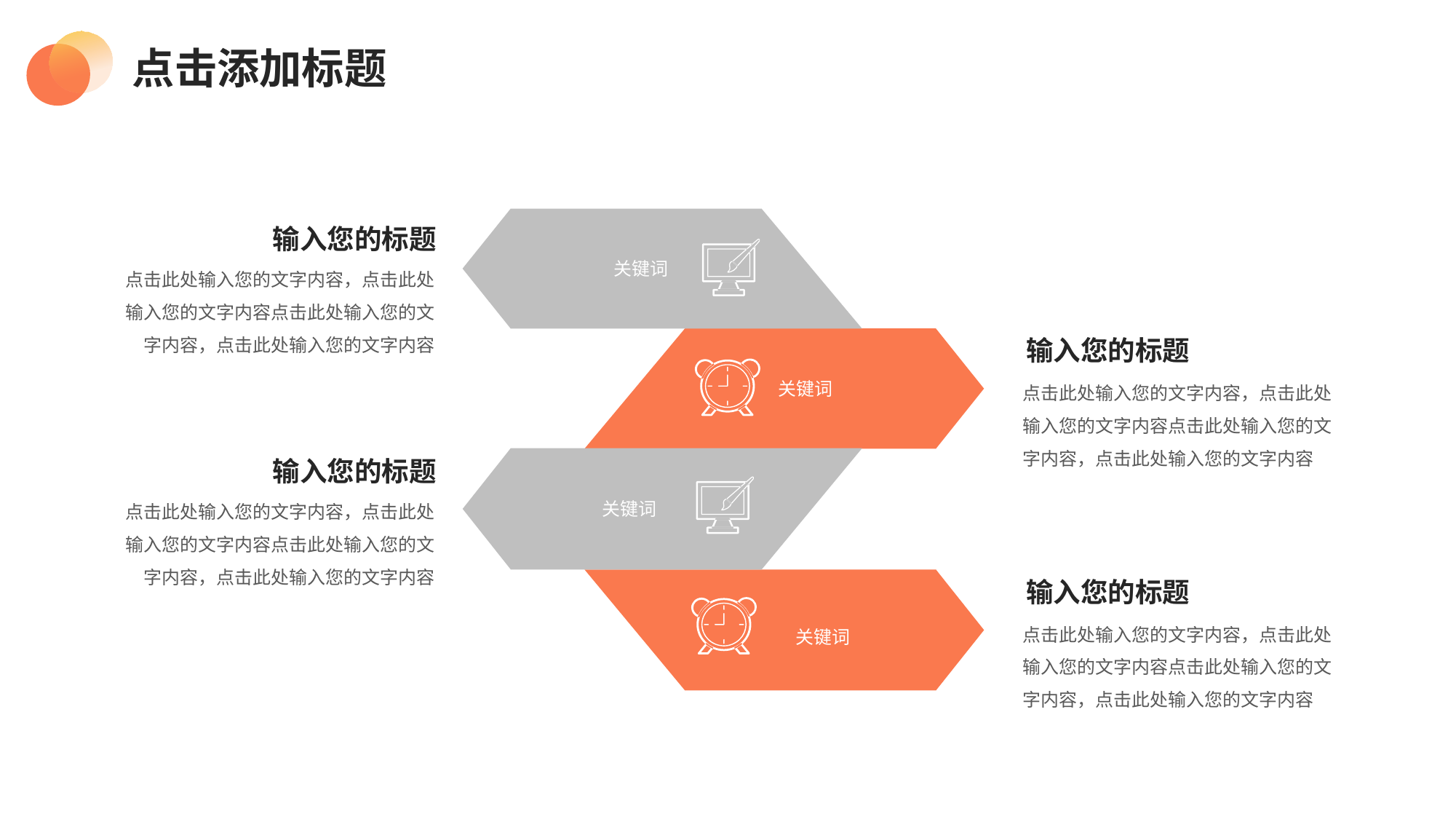

点击添加标题
关键词
关键词
关键词

关键词
输入您的标题

点击此处输入您的文字内容，点击此处输入您的文字内容点击此处输入您的文字内容，点击此处输入您的文字内容

输入您的标题

点击此处输入您的文字内容，点击此处输入您的文字内容点击此处输入您的文字内容，点击此处输入您的文字内容

输入您的标题

点击此处输入您的文字内容，点击此处输入您的文字内容点击此处输入您的文字内容，点击此处输入您的文字内容

输入您的标题

点击此处输入您的文字内容，点击此处输入您的文字内容点击此处输入您的文字内容，点击此处输入您的文字内容